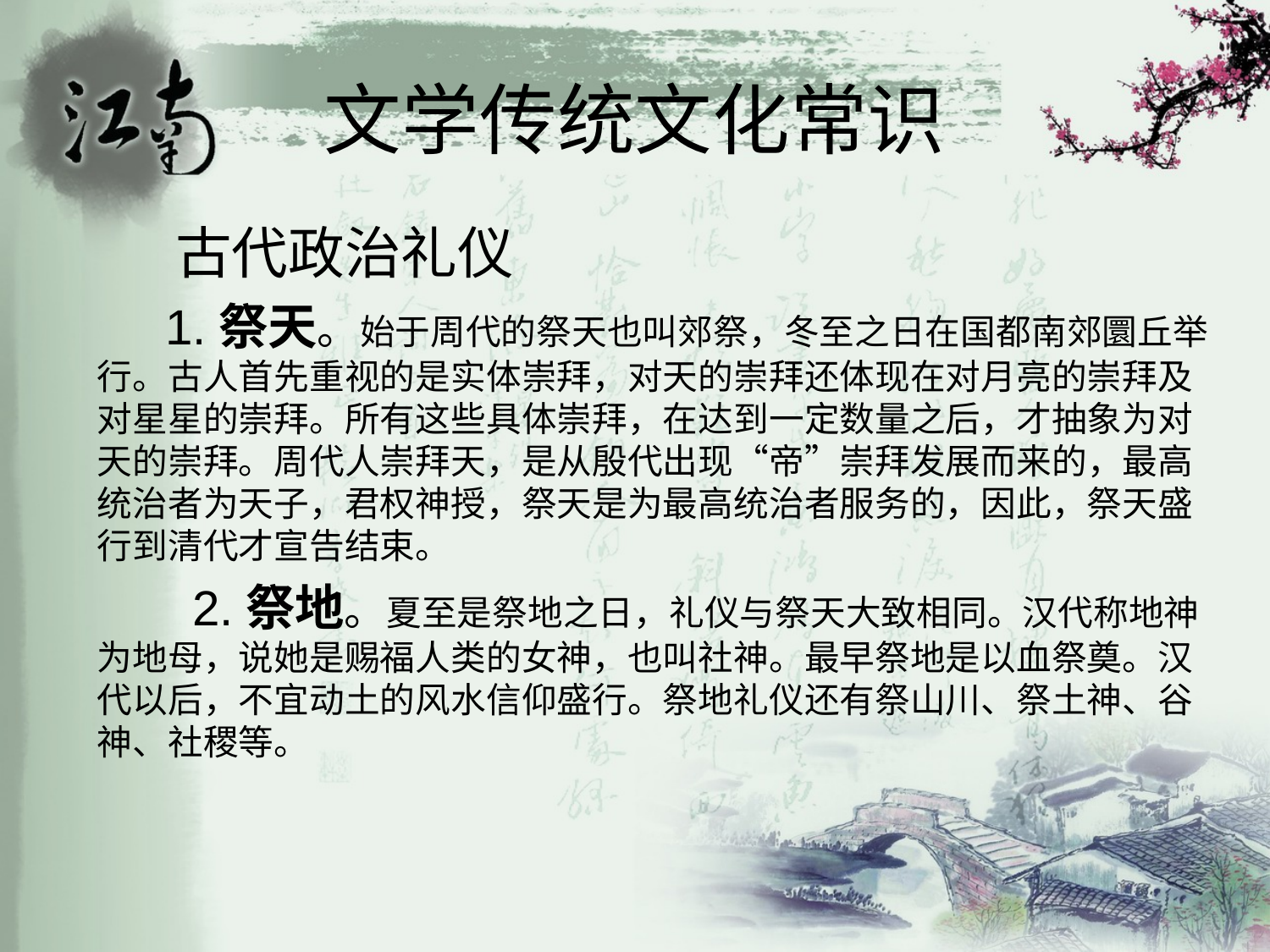

# 文学传统文化常识
      古代政治礼仪
       1.祭天。始于周代的祭天也叫郊祭，冬至之日在国都南郊圜丘举行。古人首先重视的是实体崇拜，对天的崇拜还体现在对月亮的崇拜及对星星的崇拜。所有这些具体崇拜，在达到一定数量之后，才抽象为对天的崇拜。周代人崇拜天，是从殷代出现“帝”崇拜发展而来的，最高统治者为天子，君权神授，祭天是为最高统治者服务的，因此，祭天盛行到清代才宣告结束。
        2.祭地。夏至是祭地之日，礼仪与祭天大致相同。汉代称地神为地母，说她是赐福人类的女神，也叫社神。最早祭地是以血祭奠。汉代以后，不宜动土的风水信仰盛行。祭地礼仪还有祭山川、祭土神、谷神、社稷等。